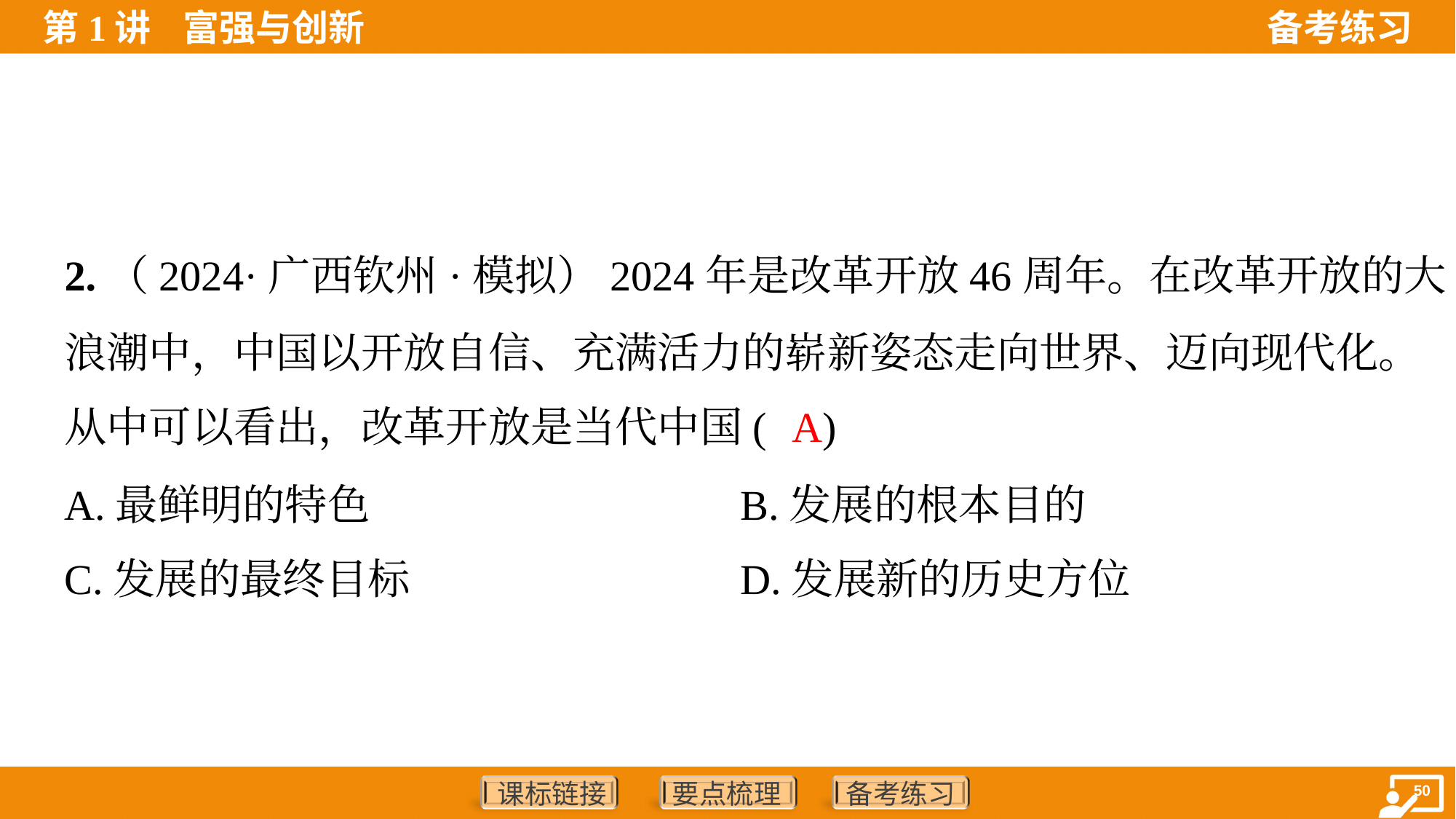

2.（2024·广西钦州·模拟）2024年是改革开放46周年。在改革开放的大
浪潮中，中国以开放自信、充满活力的崭新姿态走向世界、迈向现代化。
从中可以看出，改革开放是当代中国(     )
A
A.最鲜明的特色	B.发展的根本目的
C.发展的最终目标	D.发展新的历史方位